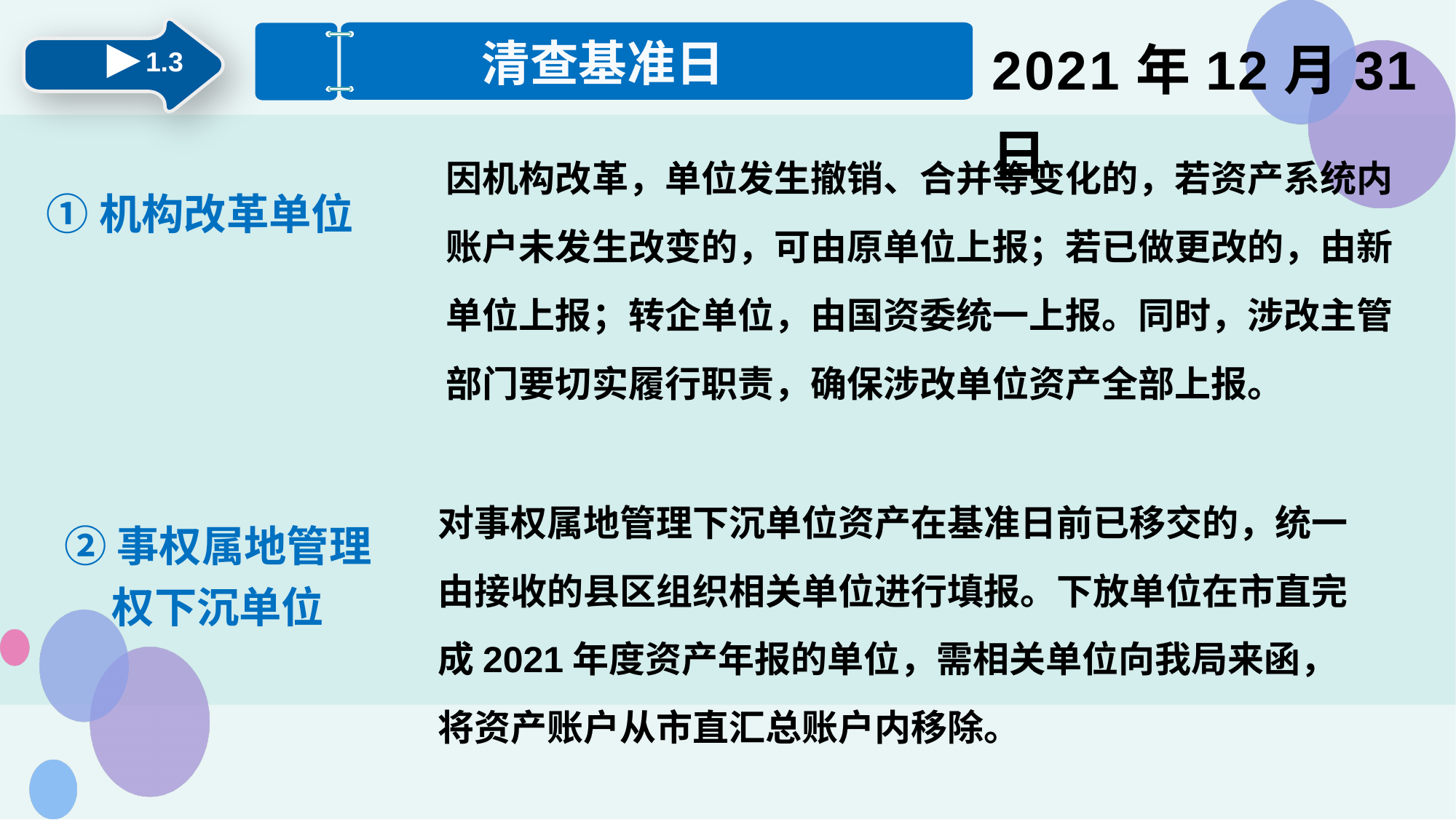

2021年12月31日

1.3

清查基准日

因机构改革，单位发生撤销、合并等变化的，若资产系统内账户未发生改变的，可由原单位上报；若已做更改的，由新单位上报；转企单位，由国资委统一上报。同时，涉改主管部门要切实履行职责，确保涉改单位资产全部上报。
①机构改革单位
对事权属地管理下沉单位资产在基准日前已移交的，统一由接收的县区组织相关单位进行填报。下放单位在市直完成2021年度资产年报的单位，需相关单位向我局来函，将资产账户从市直汇总账户内移除。
②事权属地管理权下沉单位